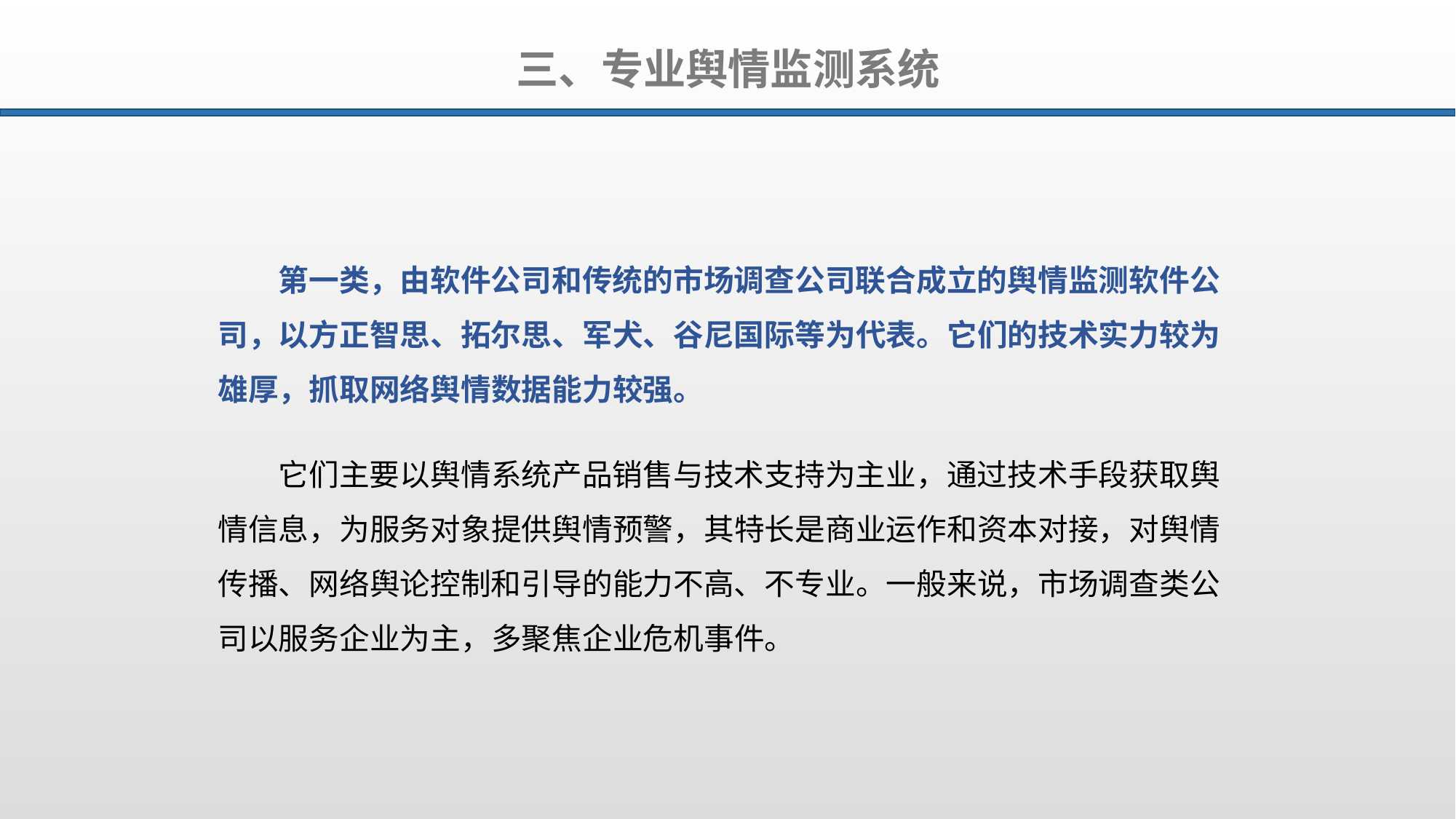

三、专业舆情监测系统

第一类，由软件公司和传统的市场调查公司联合成立的舆情监测软件公司，以方正智思、拓尔思、军犬、谷尼国际等为代表。它们的技术实力较为雄厚，抓取网络舆情数据能力较强。
它们主要以舆情系统产品销售与技术支持为主业，通过技术手段获取舆情信息，为服务对象提供舆情预警，其特长是商业运作和资本对接，对舆情传播、网络舆论控制和引导的能力不高、不专业。一般来说，市场调查类公司以服务企业为主，多聚焦企业危机事件。